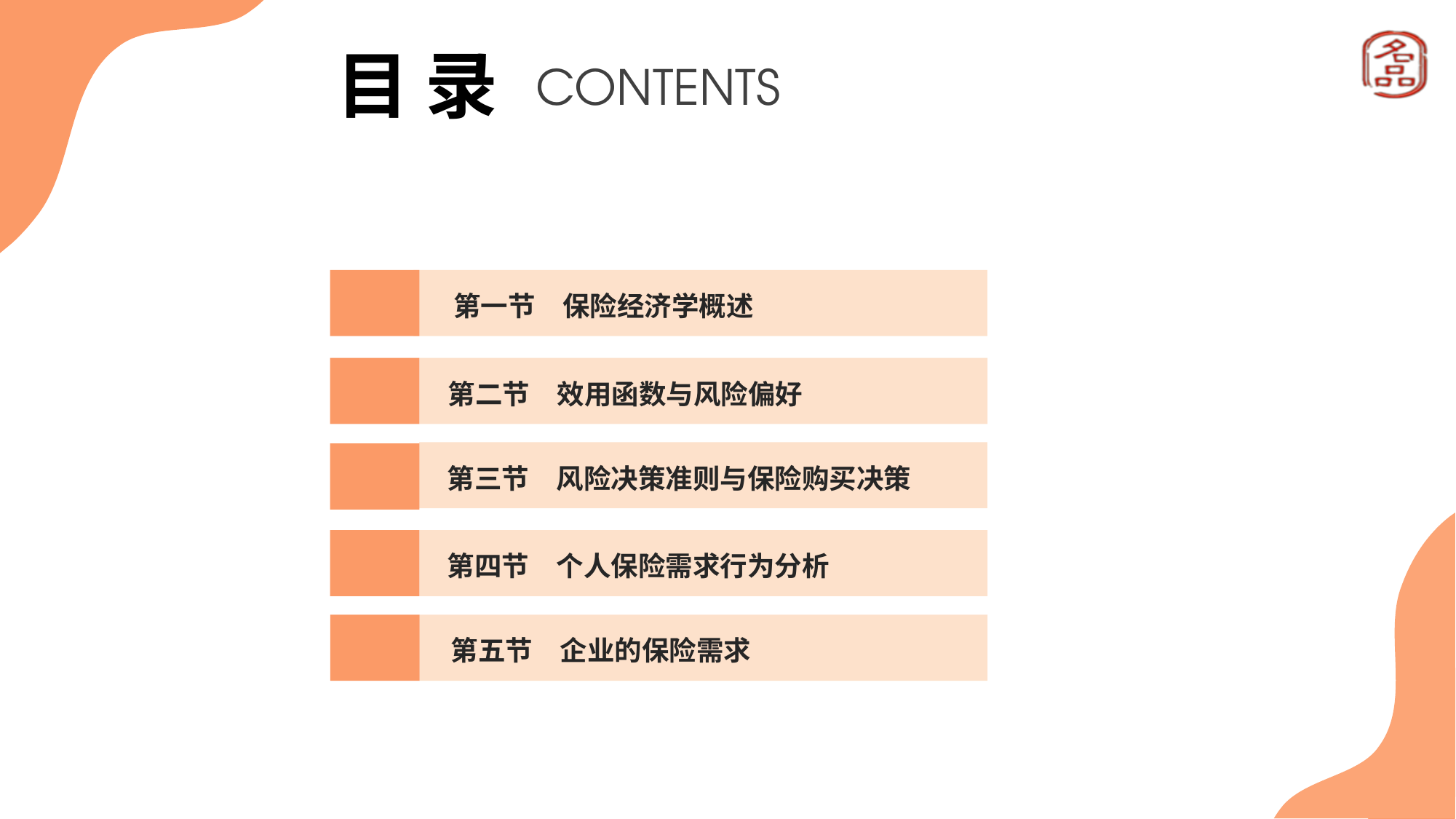

目 录
CONTENTS

第一节　保险经济学概述

第二节　效用函数与风险偏好

第三节　风险决策准则与保险购买决策

第四节　个人保险需求行为分析

第五节　企业的保险需求